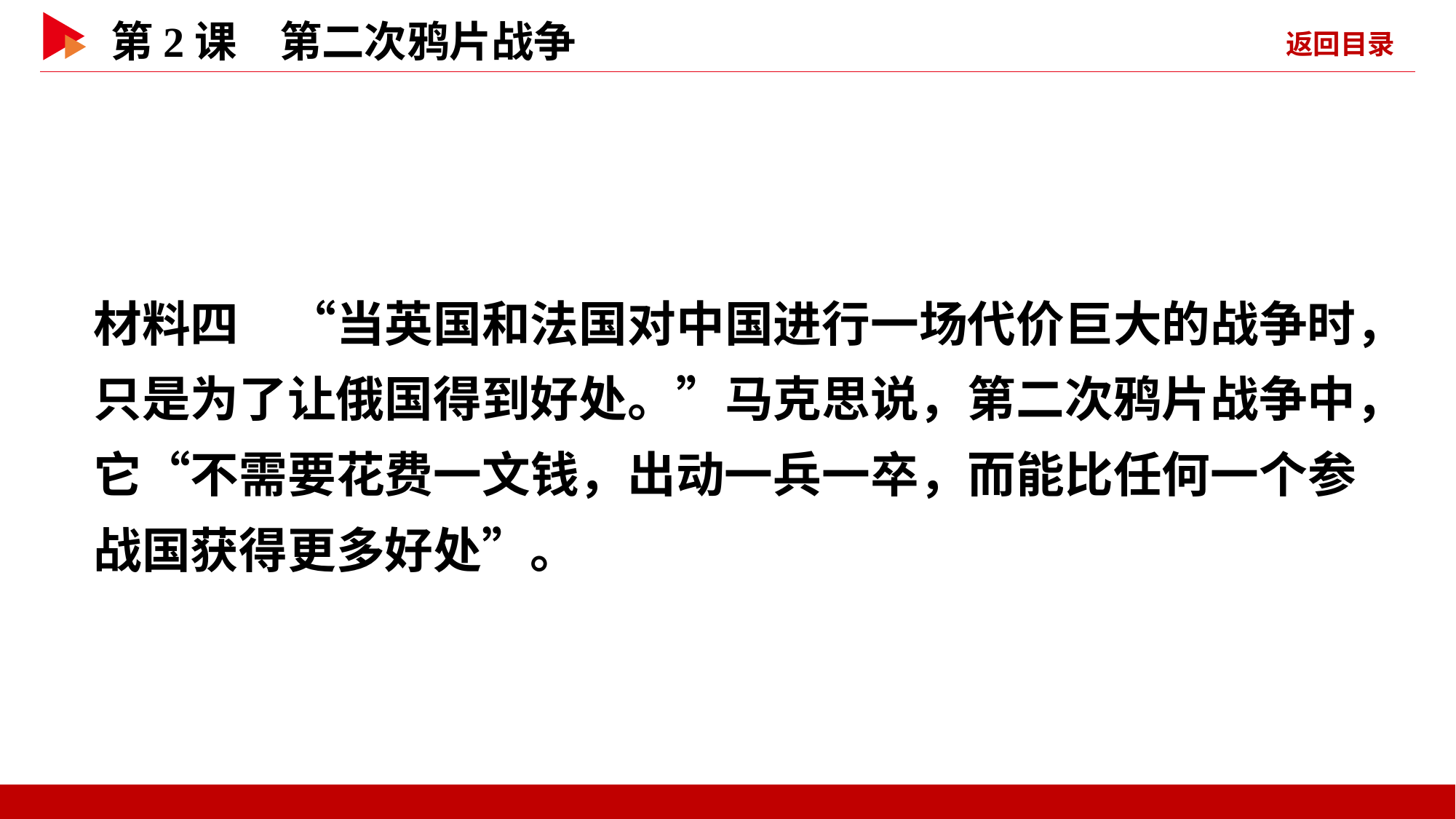

材料四　“当英国和法国对中国进行一场代价巨大的战争时，只是为了让俄国得到好处。”马克思说，第二次鸦片战争中，它“不需要花费一文钱，出动一兵一卒，而能比任何一个参战国获得更多好处”。